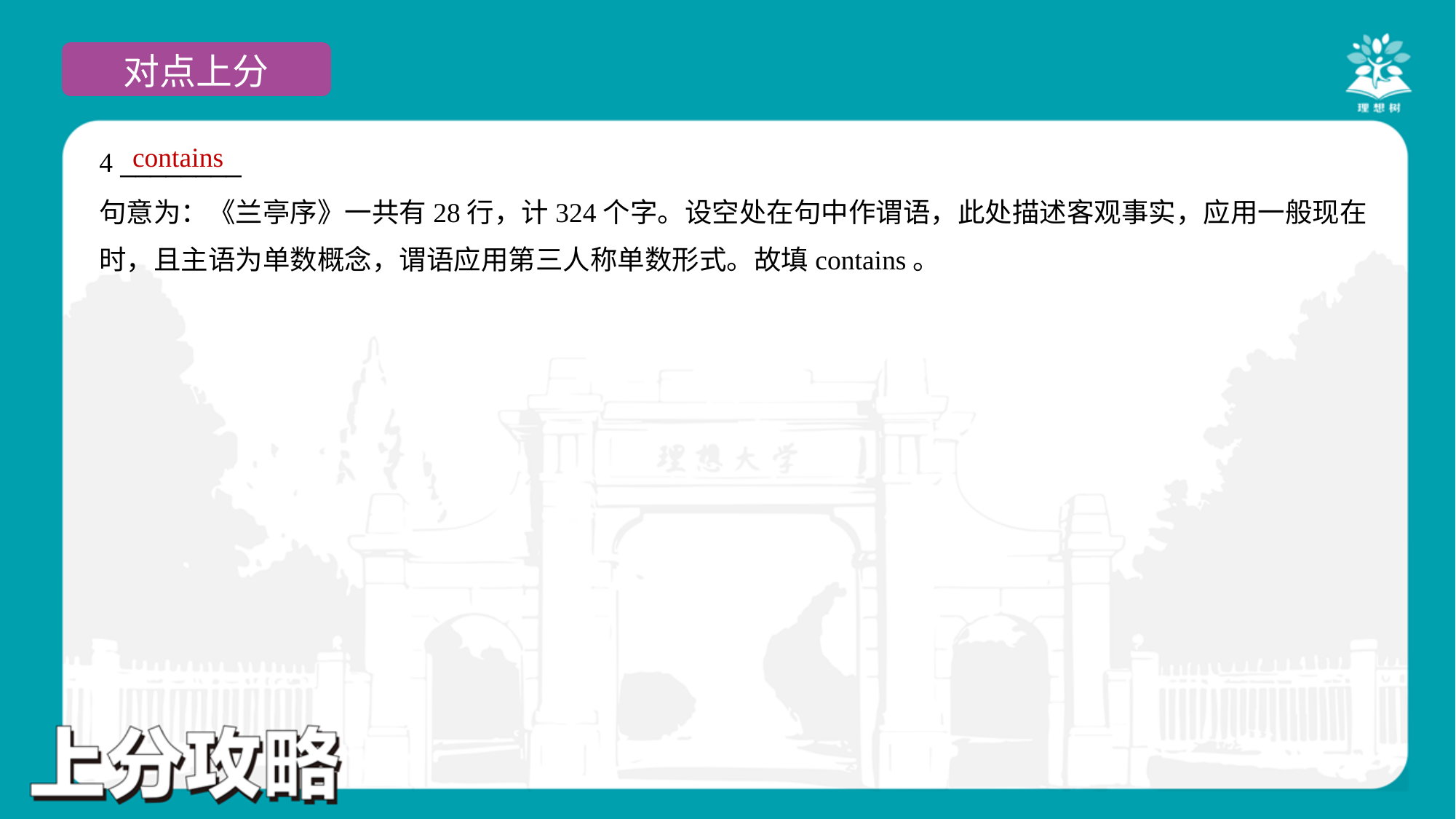

contains
4 ________
句意为：《兰亭序》一共有28行，计324个字。设空处在句中作谓语，此处描述客观事实，应用一般现在
时，且主语为单数概念，谓语应用第三人称单数形式。故填contains。